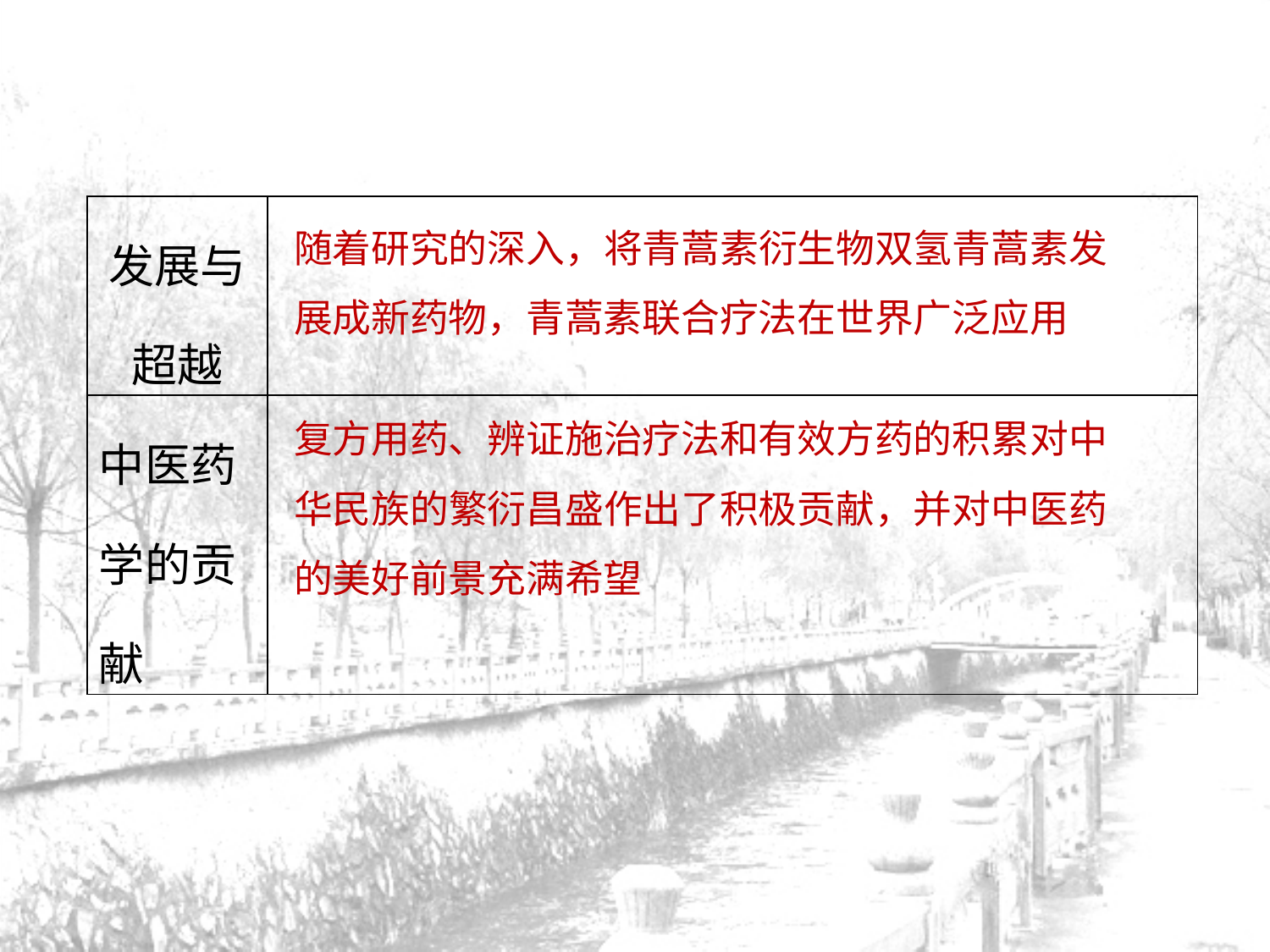

随着研究的深入，将青蒿素衍生物双氢青蒿素发展成新药物，青蒿素联合疗法在世界广泛应用
| 发展与超越 |  |
| --- | --- |
| 中医药学的贡献 |  |
复方用药、辨证施治疗法和有效方药的积累对中华民族的繁衍昌盛作出了积极贡献，并对中医药的美好前景充满希望